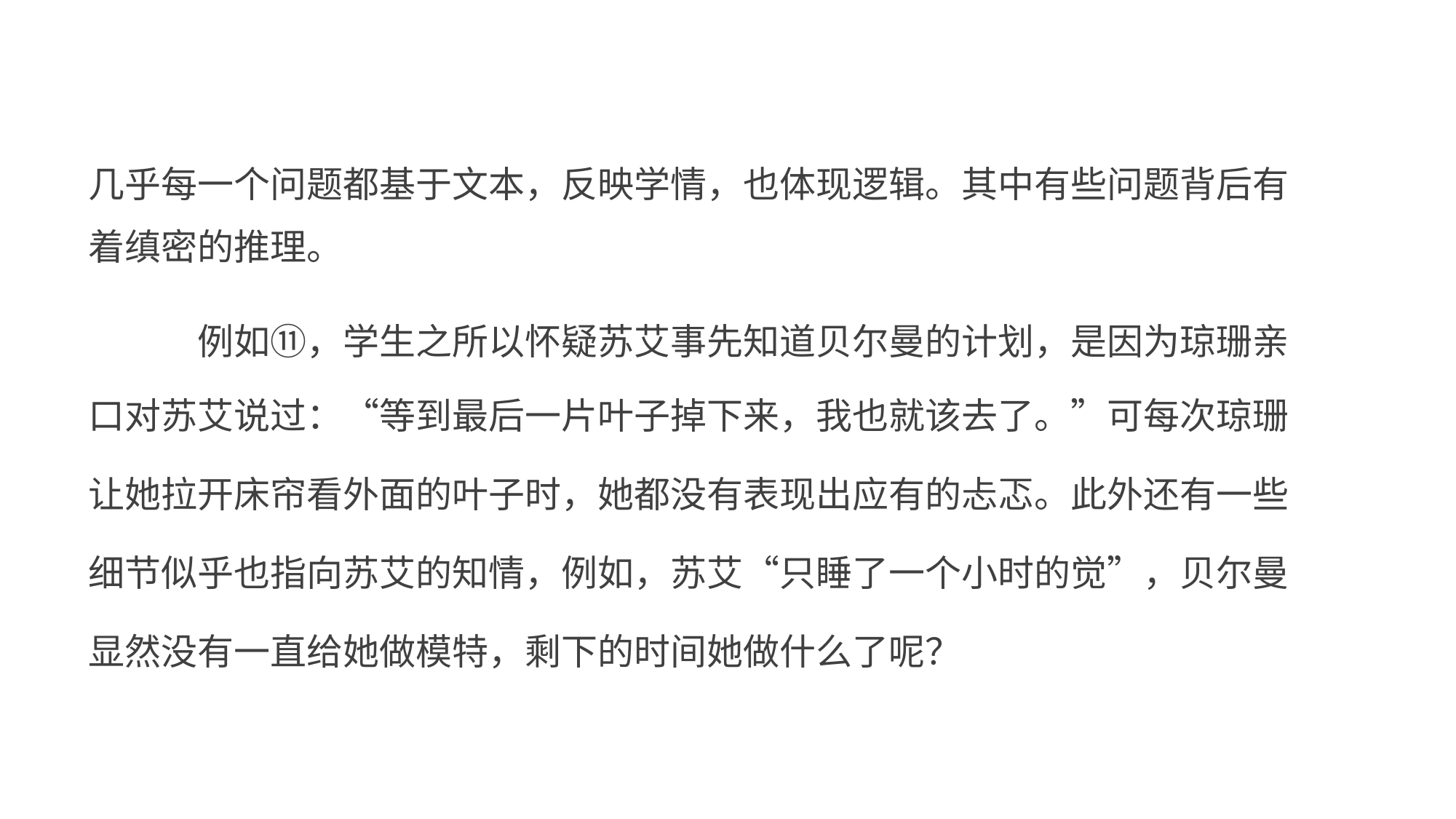

几乎每一个问题都基于文本，反映学情，也体现逻辑。其中有些问题背后有 着缜密的推理。
例如⑪，学生之所以怀疑苏艾事先知道贝尔曼的计划，是因为琼珊亲
口对苏艾说过：“等到最后一片叶子掉下来，我也就该去了。”可每次琼珊
让她拉开床帘看外面的叶子时，她都没有表现出应有的忐忑。此外还有一些
细节似乎也指向苏艾的知情，例如，苏艾“只睡了一个小时的觉”，贝尔曼 显然没有一直给她做模特，剩下的时间她做什么了呢？